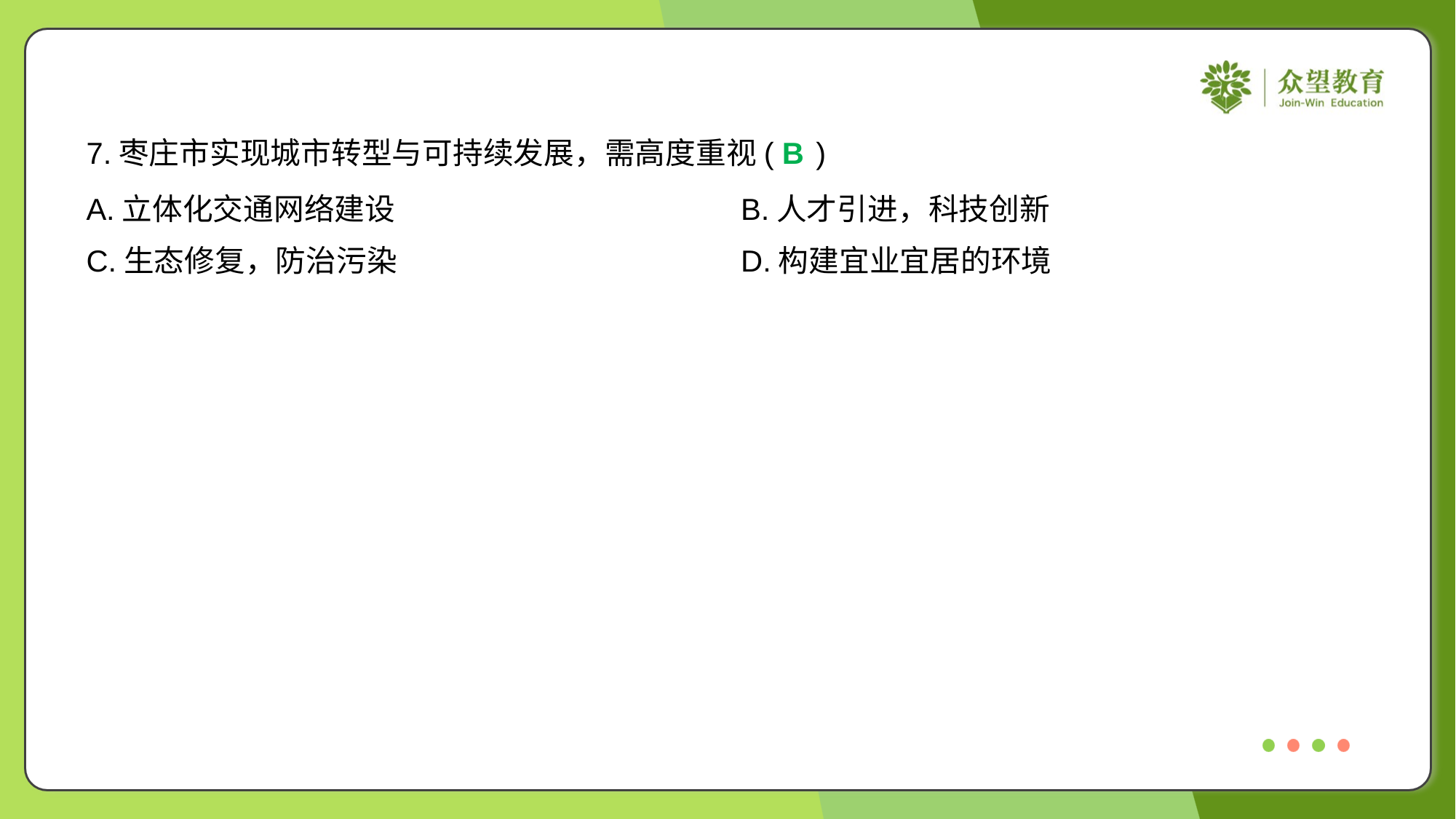

7.枣庄市实现城市转型与可持续发展，需高度重视(     )
B
A.立体化交通网络建设	B.人才引进，科技创新
C.生态修复，防治污染	D.构建宜业宜居的环境